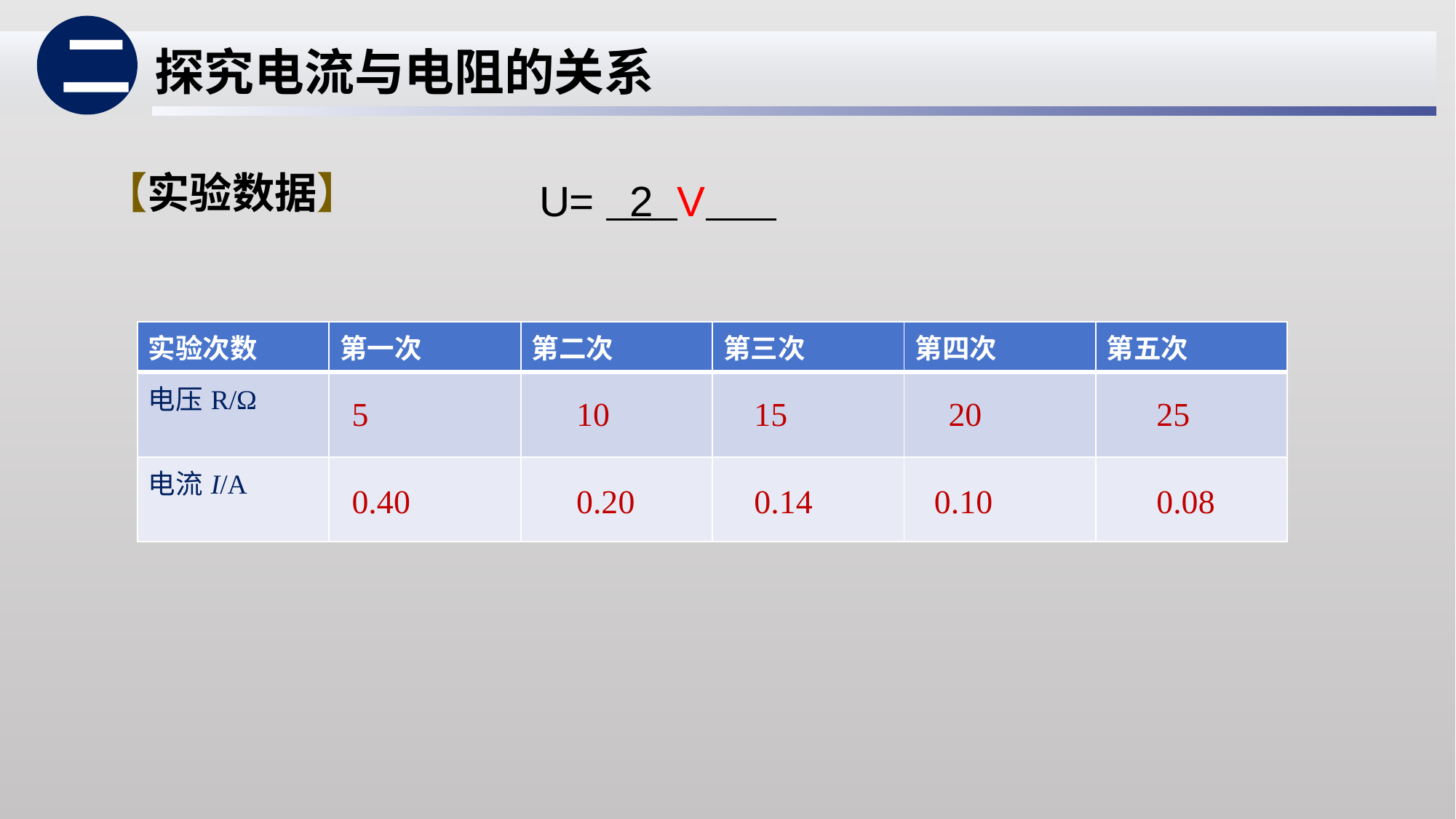

二

探究电流与电阻的关系

【实验数据】
U=   2  V
| 实验次数 | 第一次 | 第二次 | 第三次 | 第四次 | 第五次 |
| --- | --- | --- | --- | --- | --- |
| 电压R/Ω |  |  |  |  |  |
| 电流I/A |  |  |  |  |  |
5
10
15
20
25
0.40
0.20
0.14
0.10
0.08